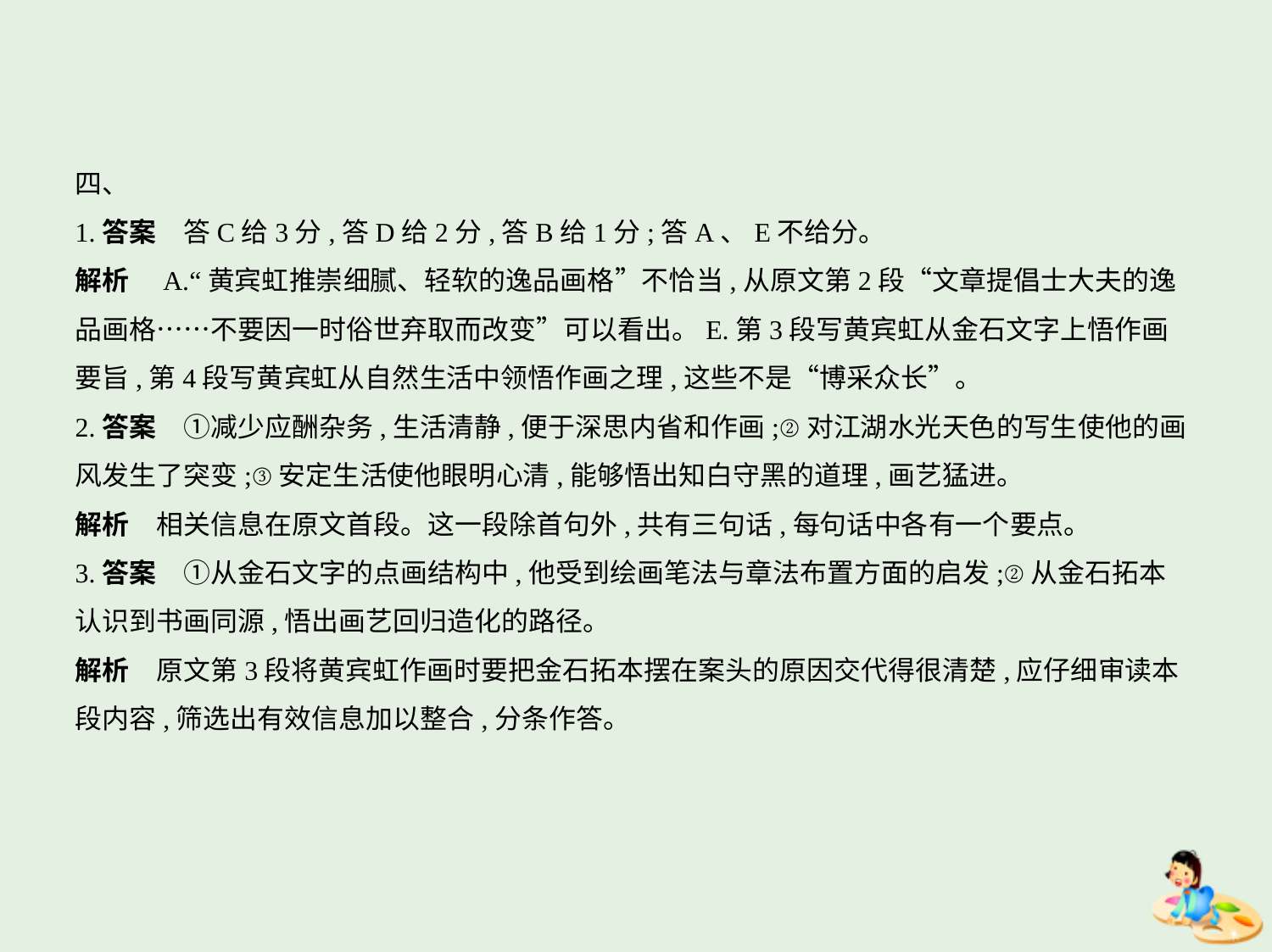

四、
1.答案　答C给3分,答D给2分,答B给1分;答A、E不给分。
解析　A.“黄宾虹推崇细腻、轻软的逸品画格”不恰当,从原文第2段“文章提倡士大夫的逸
品画格……不要因一时俗世弃取而改变”可以看出。E.第3段写黄宾虹从金石文字上悟作画
要旨,第4段写黄宾虹从自然生活中领悟作画之理,这些不是“博采众长”。
2.答案　①减少应酬杂务,生活清静,便于深思内省和作画;②对江湖水光天色的写生使他的画
风发生了突变;③安定生活使他眼明心清,能够悟出知白守黑的道理,画艺猛进。
解析　相关信息在原文首段。这一段除首句外,共有三句话,每句话中各有一个要点。
3.答案　①从金石文字的点画结构中,他受到绘画笔法与章法布置方面的启发;②从金石拓本
认识到书画同源,悟出画艺回归造化的路径。
解析　原文第3段将黄宾虹作画时要把金石拓本摆在案头的原因交代得很清楚,应仔细审读本
段内容,筛选出有效信息加以整合,分条作答。